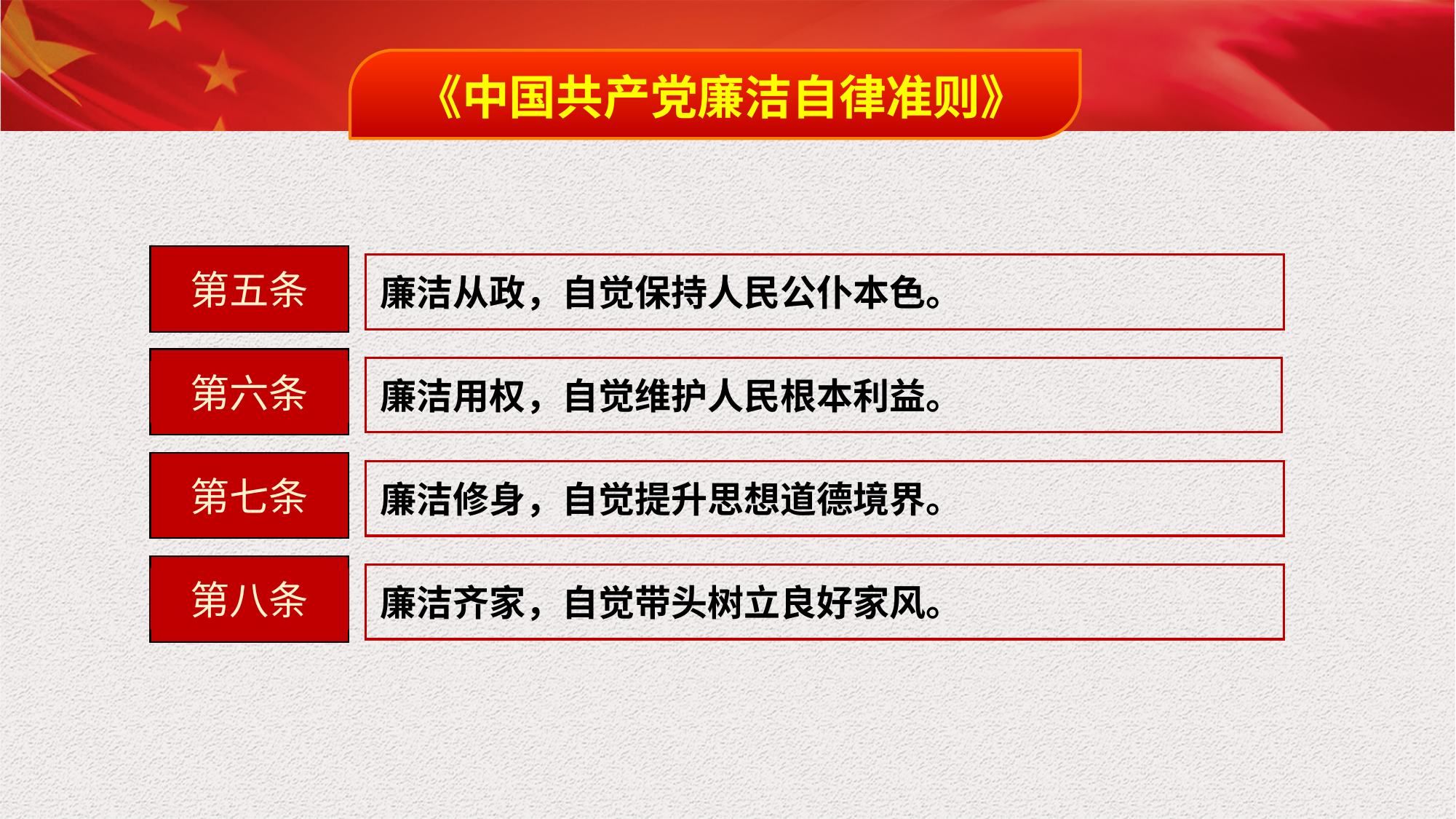

《中国共产党廉洁自律准则》

第五条
廉洁从政，自觉保持人民公仆本色。

第六条
廉洁用权，自觉维护人民根本利益。

第七条
廉洁修身，自觉提升思想道德境界。

第八条
廉洁齐家，自觉带头树立良好家风。